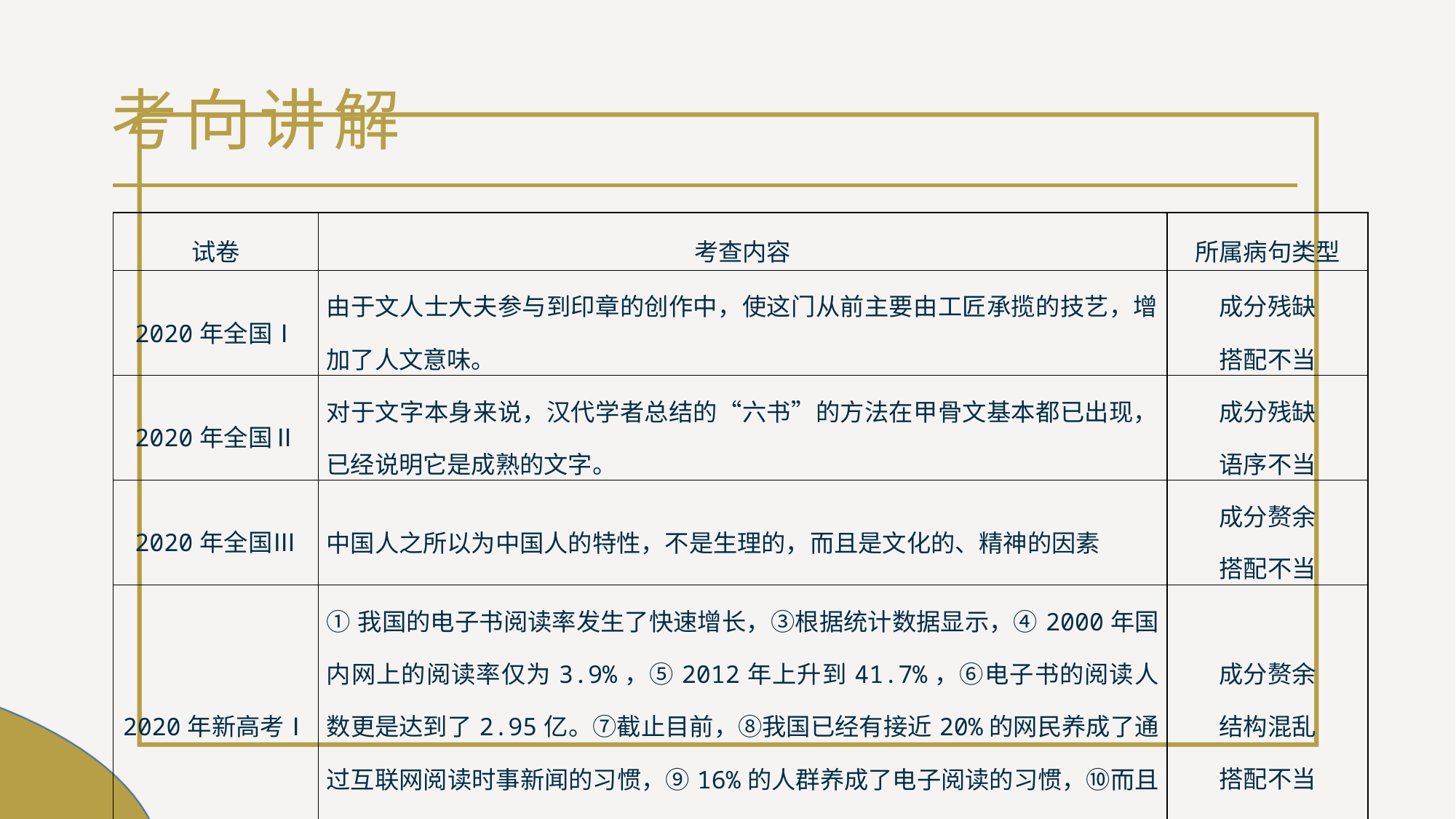

# 考向讲解
| 试卷 | 考查内容 | 所属病句类型 |
| --- | --- | --- |
| 2020年全国Ⅰ | 由于文人士大夫参与到印章的创作中，使这门从前主要由工匠承揽的技艺，增加了人文意味。 | 成分残缺 搭配不当 |
| 2020年全国Ⅱ | 对于文字本身来说，汉代学者总结的“六书”的方法在甲骨文基本都已出现，已经说明它是成熟的文字。 | 成分残缺 语序不当 |
| 2020年全国Ⅲ | 中国人之所以为中国人的特性，不是生理的，而且是文化的、精神的因素 | 成分赘余 搭配不当 |
| 2020年新高考Ⅰ | ①我国的电子书阅读率发生了快速增长，③根据统计数据显示，④2000年国内网上的阅读率仅为3.9%，⑤2012年上升到41.7%，⑥电子书的阅读人数更是达到了2.95亿。⑦截止目前，⑧我国已经有接近20%的网民养成了通过互联网阅读时事新闻的习惯，⑨16%的人群养成了电子阅读的习惯，⑩而且有越来越多的读者开始将注意力转移到电子书上。 | 成分赘余 结构混乱 搭配不当 |